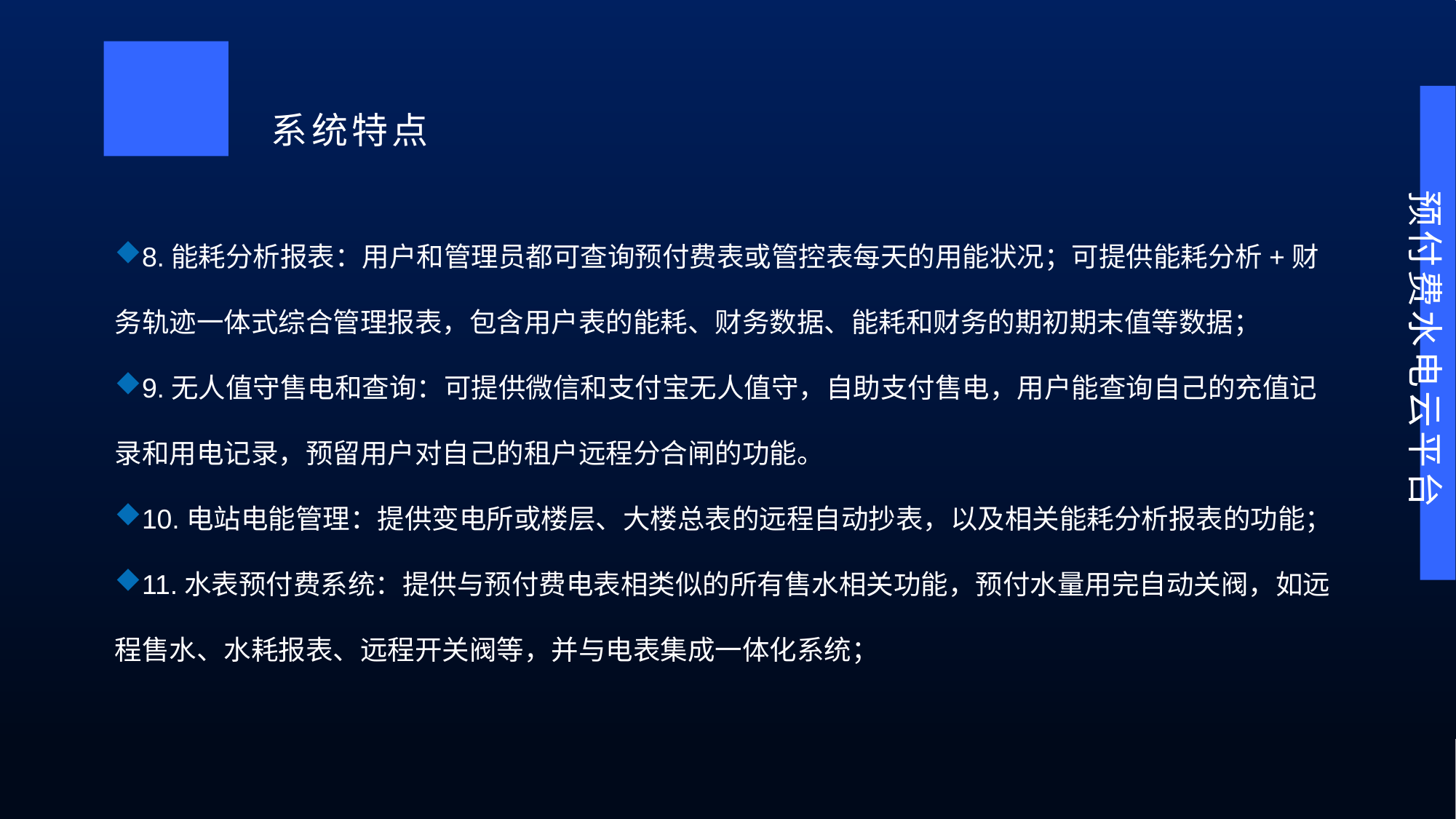

系统特点
预付费水电云平台
8.能耗分析报表：用户和管理员都可查询预付费表或管控表每天的用能状况；可提供能耗分析+财务轨迹一体式综合管理报表，包含用户表的能耗、财务数据、能耗和财务的期初期末值等数据；
9.无人值守售电和查询：可提供微信和支付宝无人值守，自助支付售电，用户能查询自己的充值记录和用电记录，预留用户对自己的租户远程分合闸的功能。
10.电站电能管理：提供变电所或楼层、大楼总表的远程自动抄表，以及相关能耗分析报表的功能；
11.水表预付费系统：提供与预付费电表相类似的所有售水相关功能，预付水量用完自动关阀，如远程售水、水耗报表、远程开关阀等，并与电表集成一体化系统；